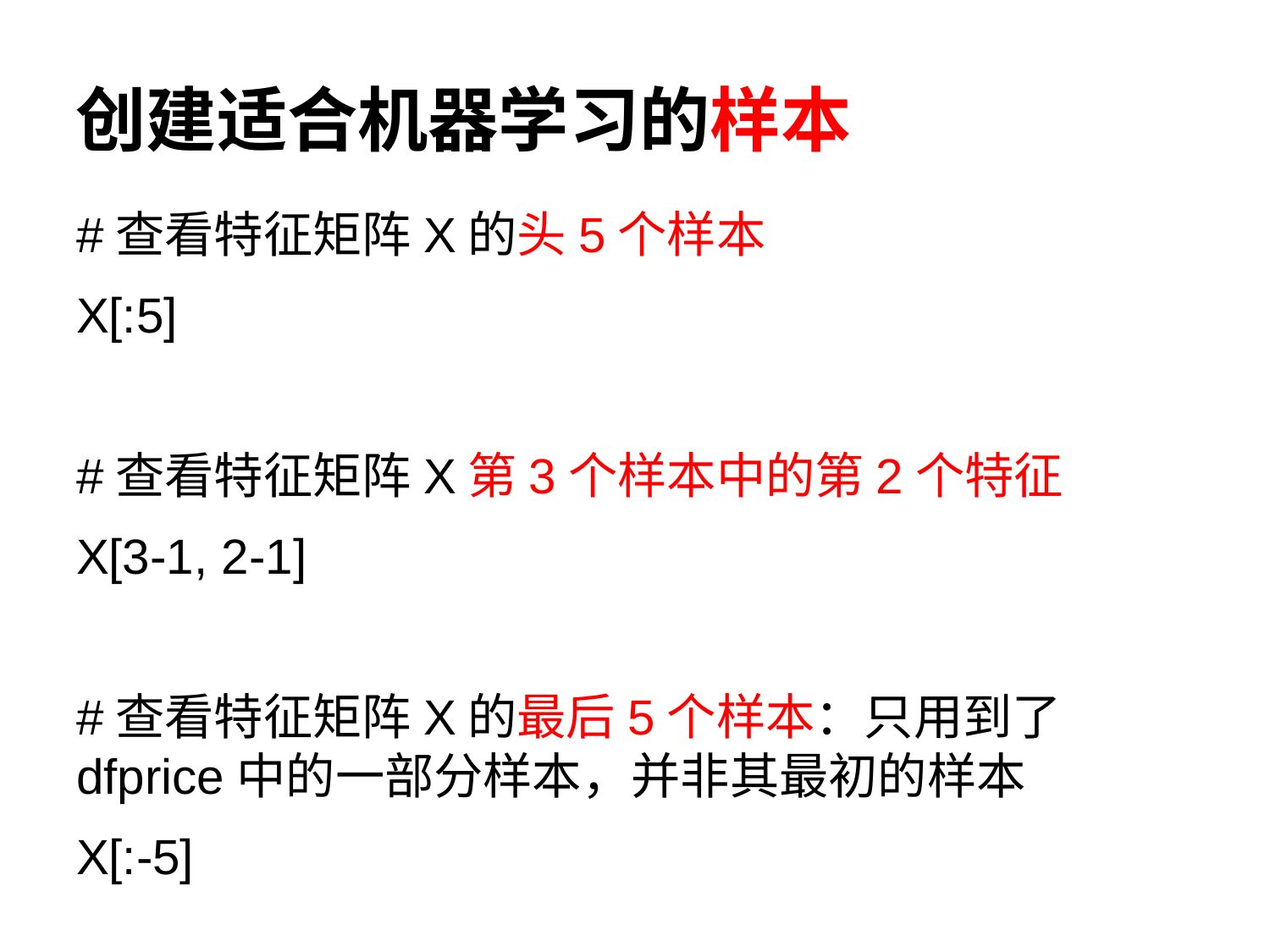

# 创建适合机器学习的样本
#查看特征矩阵X的头5个样本
X[:5]

#查看特征矩阵X第3个样本中的第2个特征
X[3-1, 2-1]

#查看特征矩阵X的最后5个样本：只用到了dfprice中的一部分样本，并非其最初的样本
X[:-5]